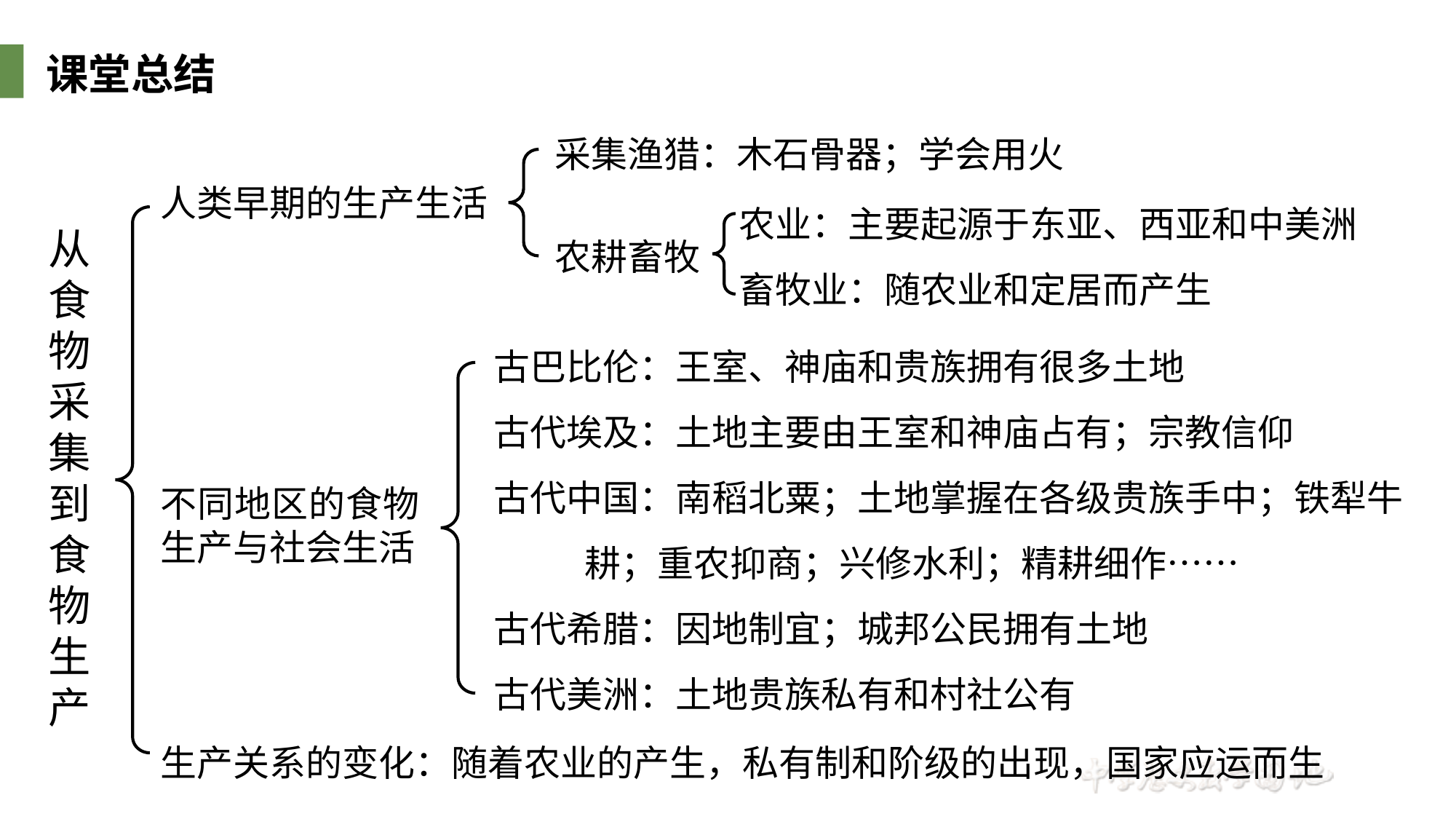

课堂总结

采集渔猎：木石骨器；学会用火

农业：主要起源于东亚、西亚和中美洲
畜牧业：随农业和定居而产生
人类早期的生产生活

农耕畜牧

从食物采集到食物生产
古巴比伦：王室、神庙和贵族拥有很多土地
古代埃及：土地主要由王室和神庙占有；宗教信仰
古代中国：南稻北粟；土地掌握在各级贵族手中；铁犁牛
          耕；重农抑商；兴修水利；精耕细作……
古代希腊：因地制宜；城邦公民拥有土地
古代美洲：土地贵族私有和村社公有

不同地区的食物生产与社会生活
生产关系的变化：随着农业的产生，私有制和阶级的出现，国家应运而生